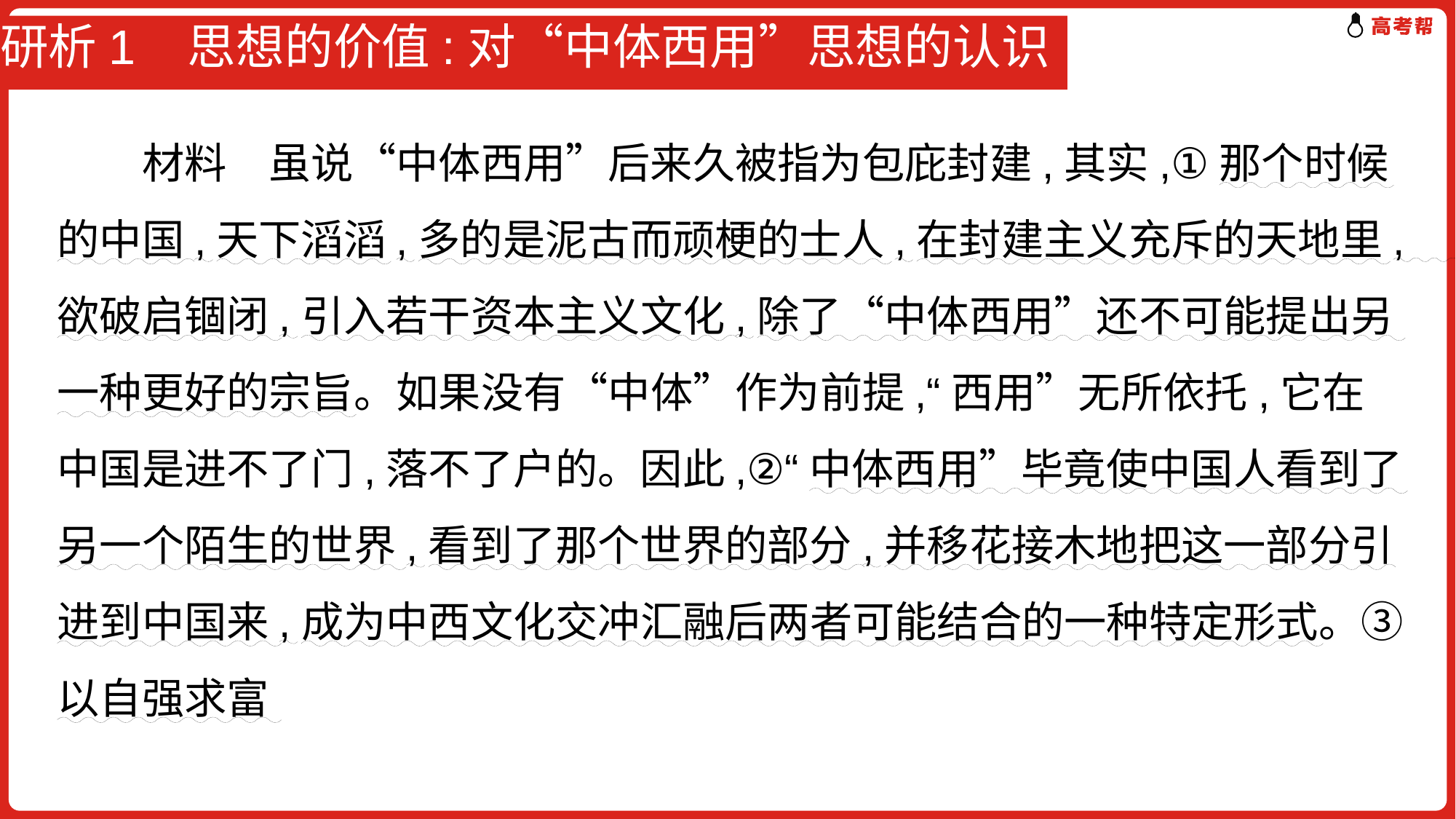

# 研析1   思想的价值:对“中体西用”思想的认识
　　材料　虽说“中体西用”后来久被指为包庇封建,其实,①那个时候的中国,天下滔滔,多的是泥古而顽梗的士人,在封建主义充斥的天地里,欲破启锢闭,引入若干资本主义文化,除了“中体西用”还不可能提出另一种更好的宗旨。如果没有“中体”作为前提,“西用”无所依托,它在中国是进不了门,落不了户的。因此,②“中体西用”毕竟使中国人看到了另一个陌生的世界,看到了那个世界的部分,并移花接木地把这一部分引进到中国来,成为中西文化交冲汇融后两者可能结合的一种特定形式。③以自强求富